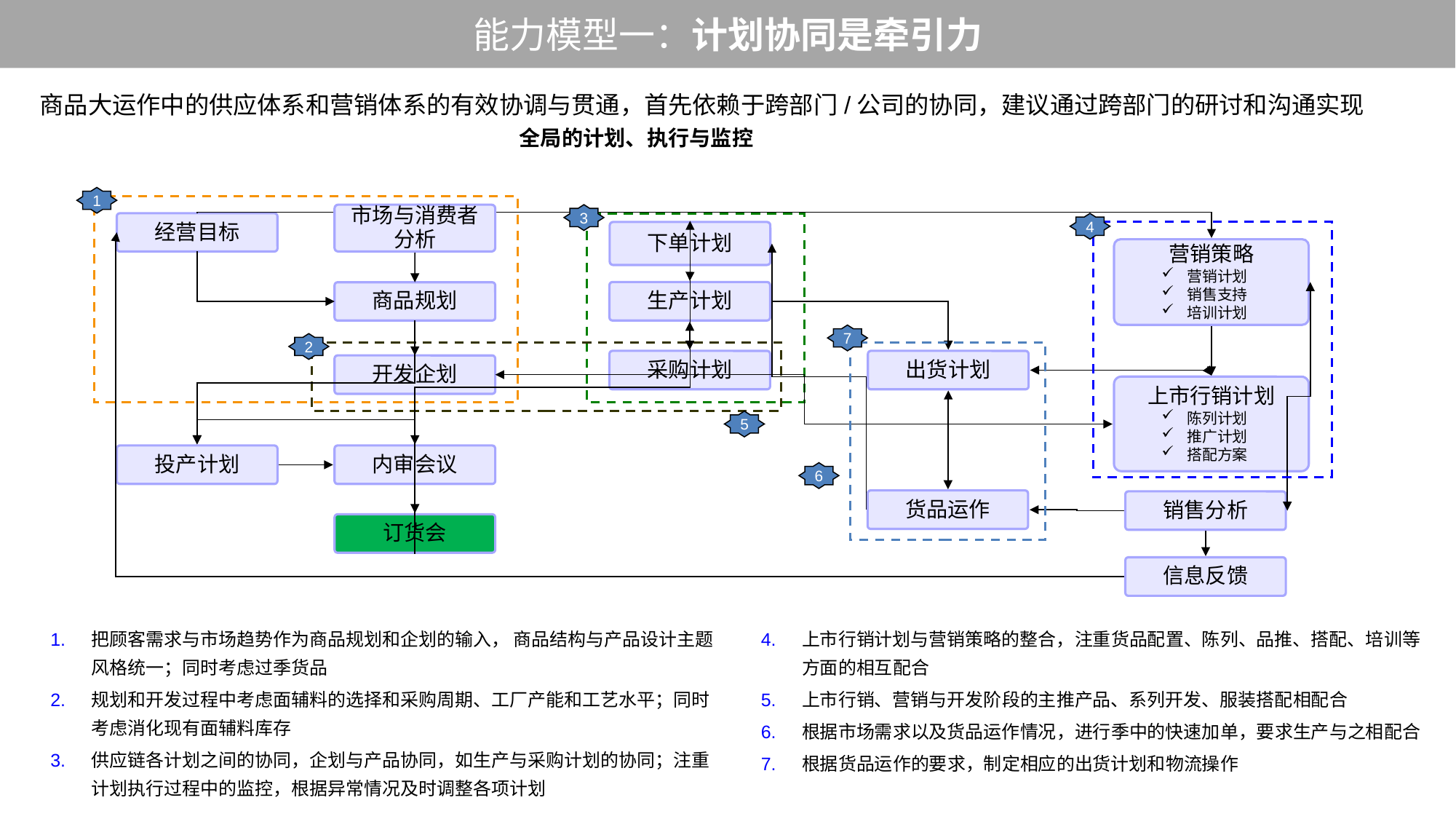

能力模型一：计划协同是牵引力
商品大运作中的供应体系和营销体系的有效协调与贯通，首先依赖于跨部门/公司的协同，建议通过跨部门的研讨和沟通实现
全局的计划、执行与监控
1

3
市场与消费者分析
经营目标

4
下单计划

营销策略
营销计划
销售支持
培训计划
生产计划
商品规划
7
2

采购计划
出货计划
开发企划
上市行销计划
陈列计划
推广计划
搭配方案
5
投产计划
内审会议
6
货品运作
销售分析
订货会
信息反馈
把顾客需求与市场趋势作为商品规划和企划的输入， 商品结构与产品设计主题风格统一；同时考虑过季货品
规划和开发过程中考虑面辅料的选择和采购周期、工厂产能和工艺水平；同时考虑消化现有面辅料库存
供应链各计划之间的协同，企划与产品协同，如生产与采购计划的协同；注重计划执行过程中的监控，根据异常情况及时调整各项计划
上市行销计划与营销策略的整合，注重货品配置、陈列、品推、搭配、培训等方面的相互配合
上市行销、营销与开发阶段的主推产品、系列开发、服装搭配相配合
根据市场需求以及货品运作情况，进行季中的快速加单，要求生产与之相配合
根据货品运作的要求，制定相应的出货计划和物流操作
IBM Confidential